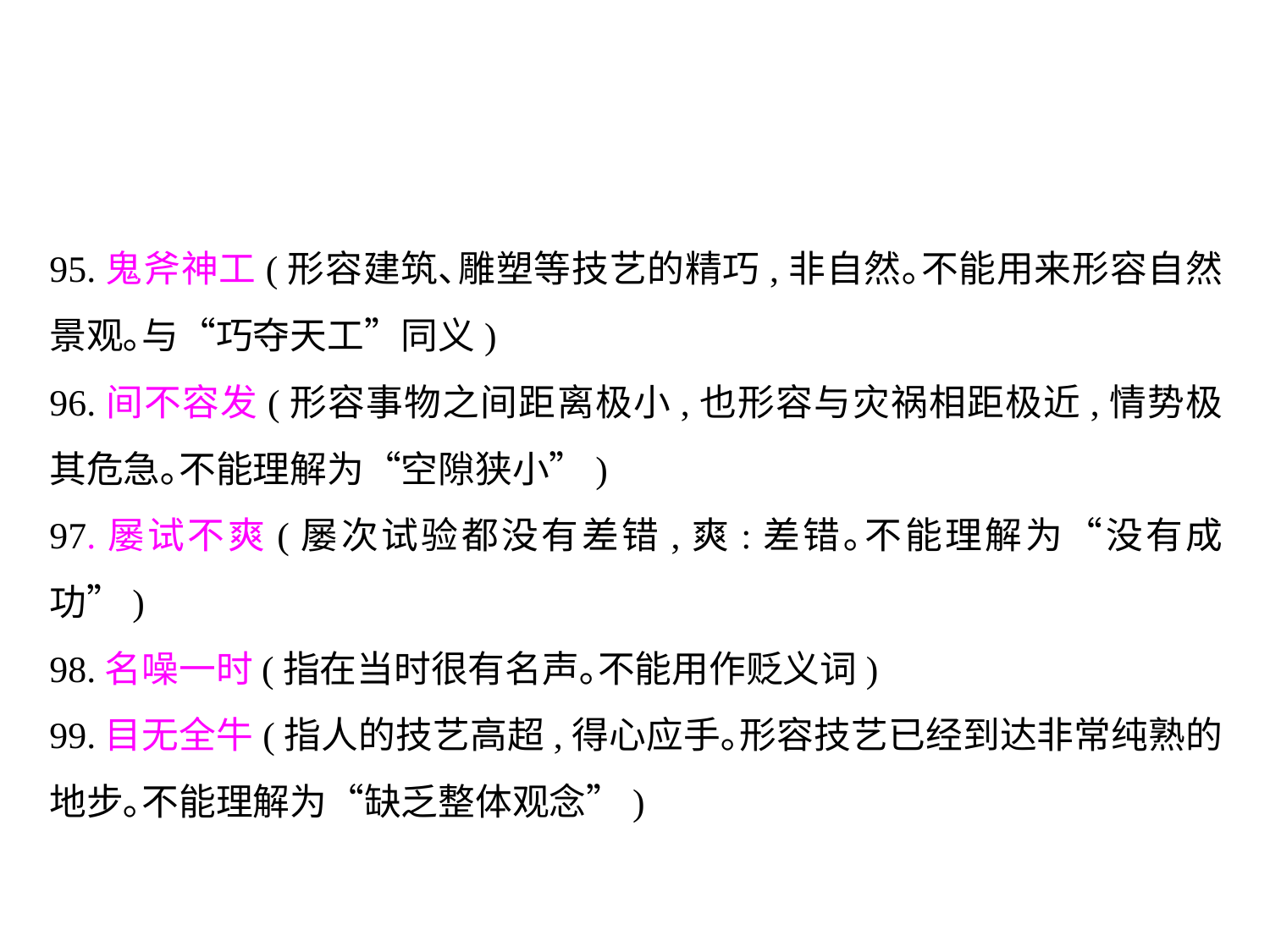

95.鬼斧神工(形容建筑､雕塑等技艺的精巧,非自然｡不能用来形容自然景观｡与“巧夺天工”同义)
96.间不容发(形容事物之间距离极小,也形容与灾祸相距极近,情势极其危急｡不能理解为“空隙狭小”)
97.屡试不爽(屡次试验都没有差错,爽:差错｡不能理解为“没有成功”)
98.名噪一时(指在当时很有名声｡不能用作贬义词)
99.目无全牛(指人的技艺高超,得心应手｡形容技艺已经到达非常纯熟的地步｡不能理解为“缺乏整体观念”)